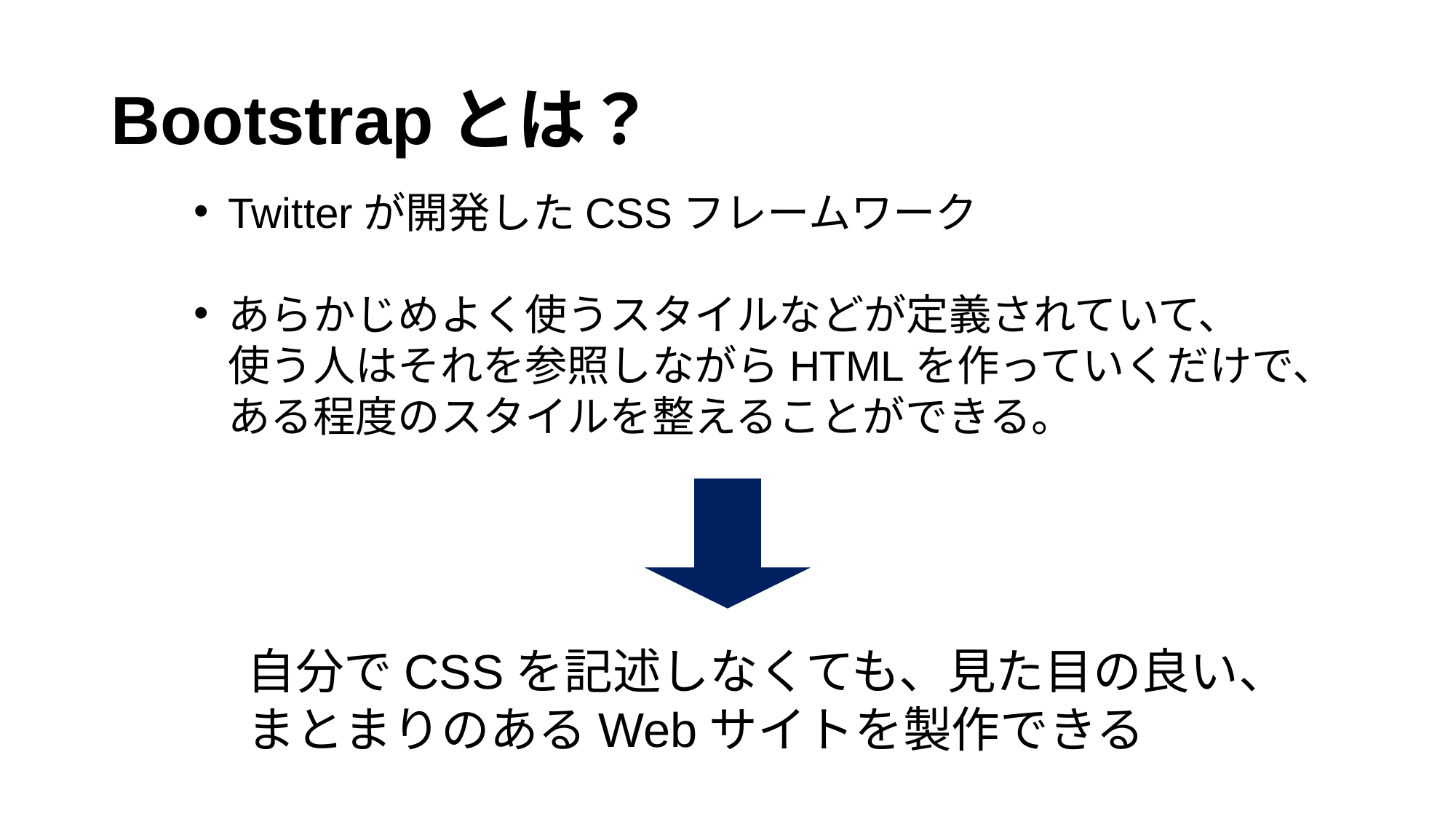

# Bootstrapとは？
Twitterが開発したCSSフレームワーク

あらかじめよく使うスタイルなどが定義されていて、　使う人はそれを参照しながらHTMLを作っていくだけで、ある程度のスタイルを整えることができる。

自分でCSSを記述しなくても、見た目の良い、まとまりのあるWebサイトを製作できる